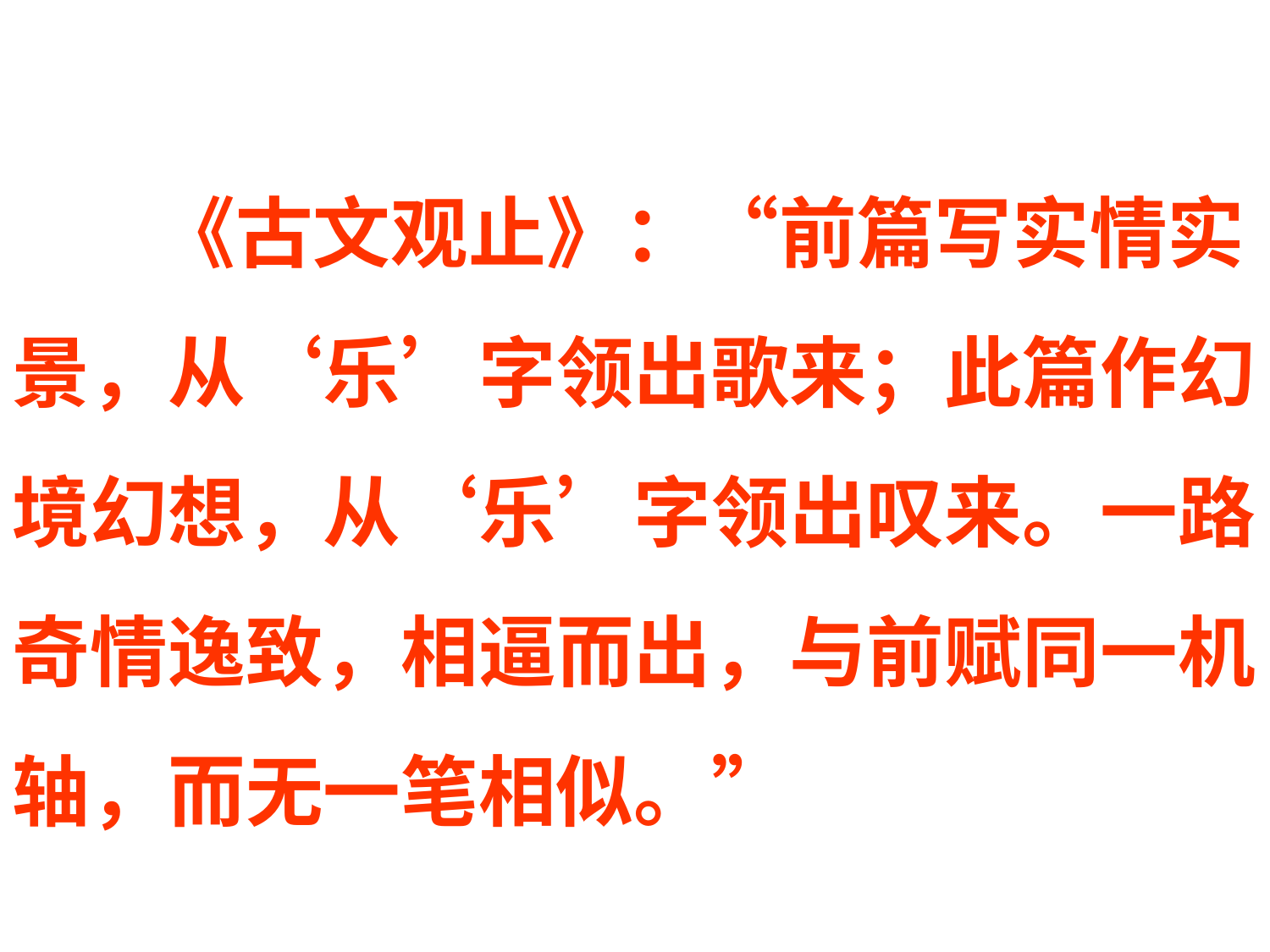

《古文观止》：“前篇写实情实景，从‘乐’字领出歌来；此篇作幻境幻想，从‘乐’字领出叹来。一路奇情逸致，相逼而出，与前赋同一机轴，而无一笔相似。”